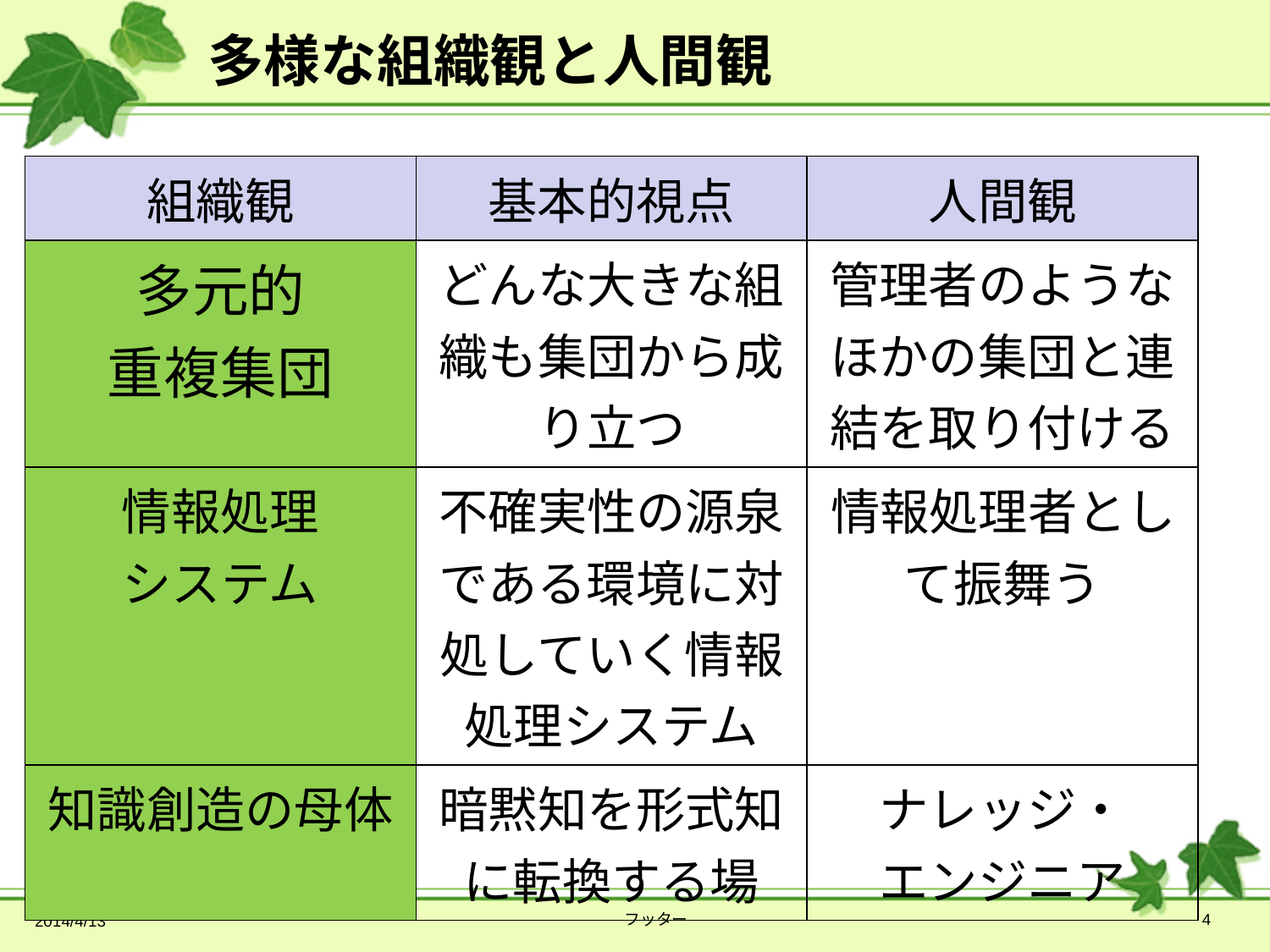

# 多様な組織観と人間観
| 組織観 | 基本的視点 | 人間観 |
| --- | --- | --- |
| 多元的 重複集団 | どんな大きな組織も集団から成り立つ | 管理者のようなほかの集団と連結を取り付ける |
| 情報処理 システム | 不確実性の源泉である環境に対処していく情報処理システム | 情報処理者として振舞う |
| 知識創造の母体 | 暗黙知を形式知に転換する場 | ナレッジ・ エンジニア |
2014/4/13
フッター
4